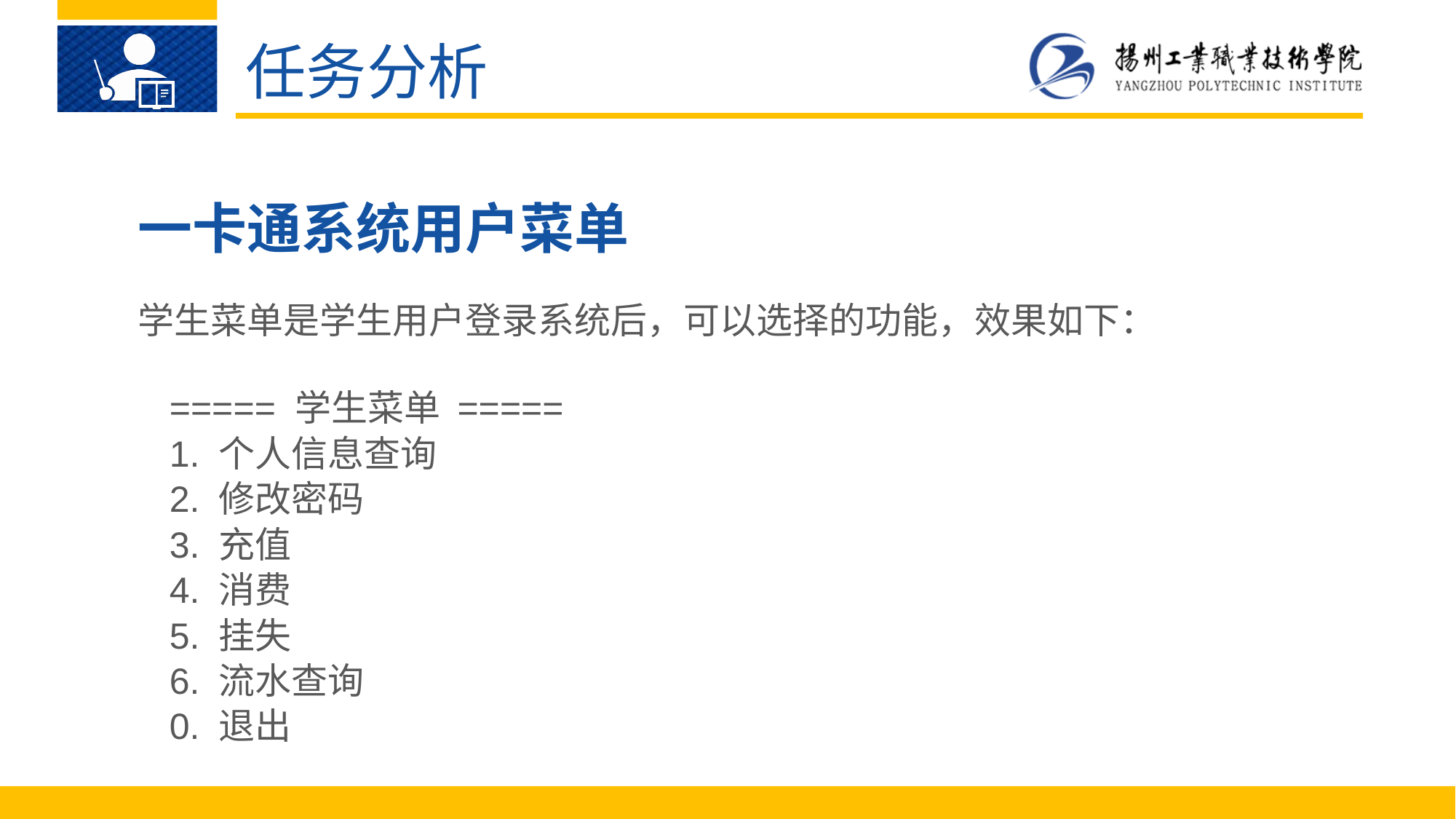

任务分析
一卡通系统用户菜单
学生菜单是学生用户登录系统后，可以选择的功能，效果如下：
===== 学生菜单 =====
1. 个人信息查询
2. 修改密码
3. 充值
4. 消费
5. 挂失
6. 流水查询
0. 退出